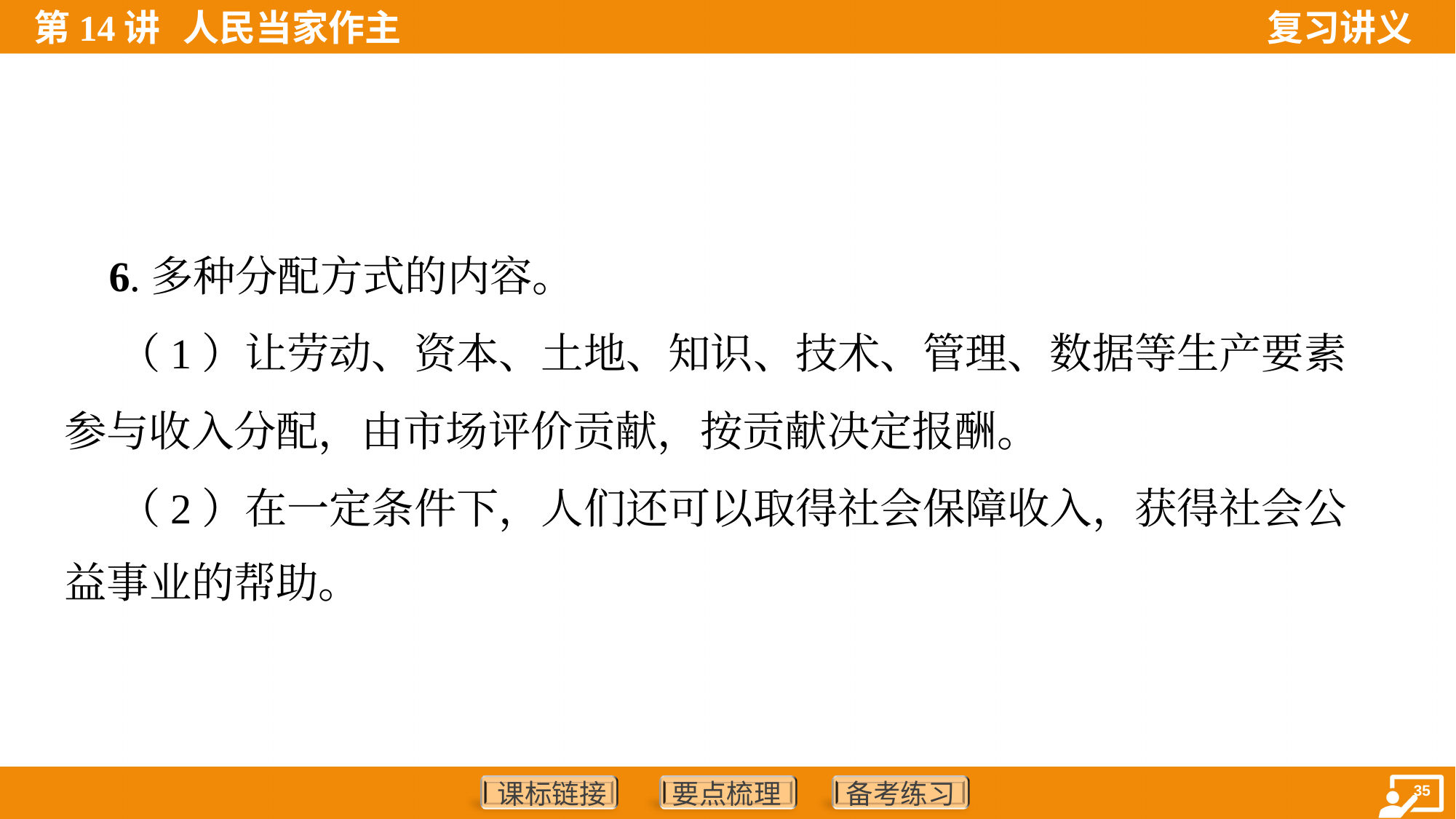

6.多种分配方式的内容。
    （1）让劳动、资本、土地、知识、技术、管理、数据等生产要素
参与收入分配，由市场评价贡献，按贡献决定报酬。
    （2）在一定条件下，人们还可以取得社会保障收入，获得社会公
益事业的帮助。